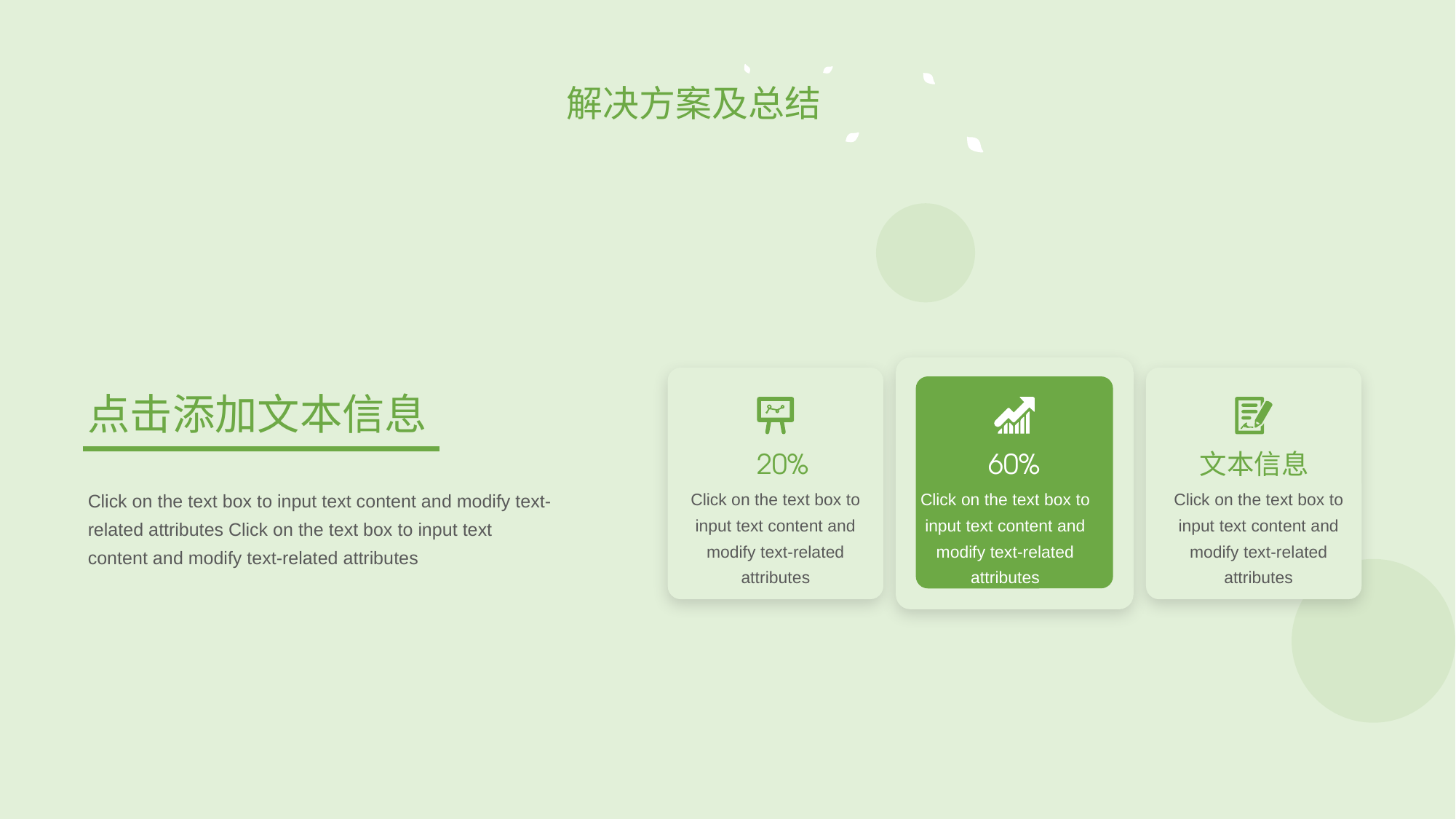

解决方案及总结

点击添加文本信息

20%
60%
文本信息
Click on the text box to input text content and modify text-related attributes Click on the text box to input text content and modify text-related attributes
Click on the text box to input text content and modify text-related attributes
Click on the text box to input text content and modify text-related attributes
Click on the text box to input text content and modify text-related attributes